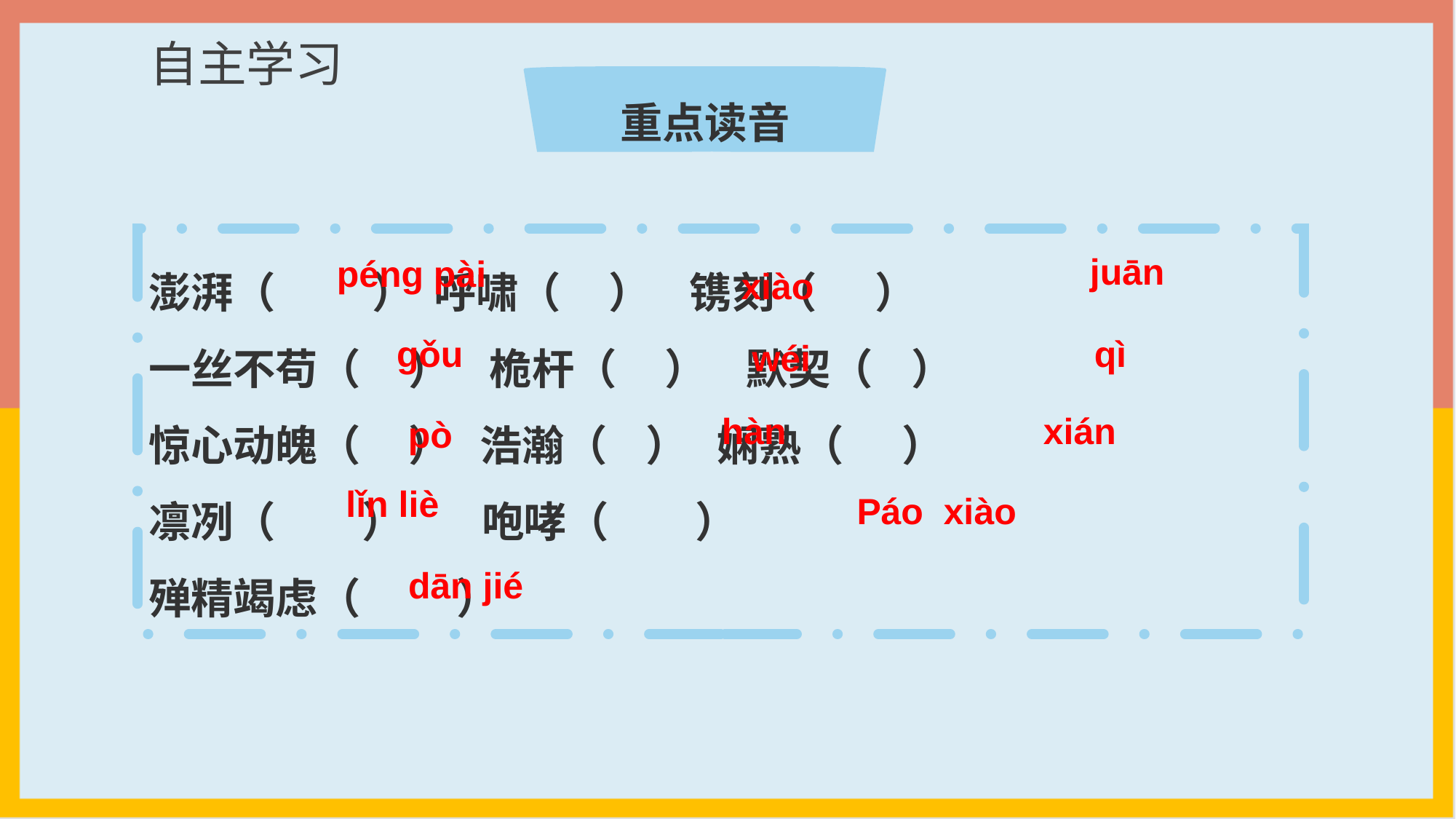

自主学习
重点读音
澎湃（          ）  呼啸（     ）    镌刻（      ）
一丝不苟（     ）    桅杆（     ）    默契（    ）
惊心动魄（     ）   浩瀚（    ）   娴熟（      ）
凛冽（         ）        咆哮（         ）
殚精竭虑（          ）
juān
pénɡ pài
xiào
ɡǒu
qì
wéi
xián
hàn
pò
lǐn liè
Páo  xiào
dān jié